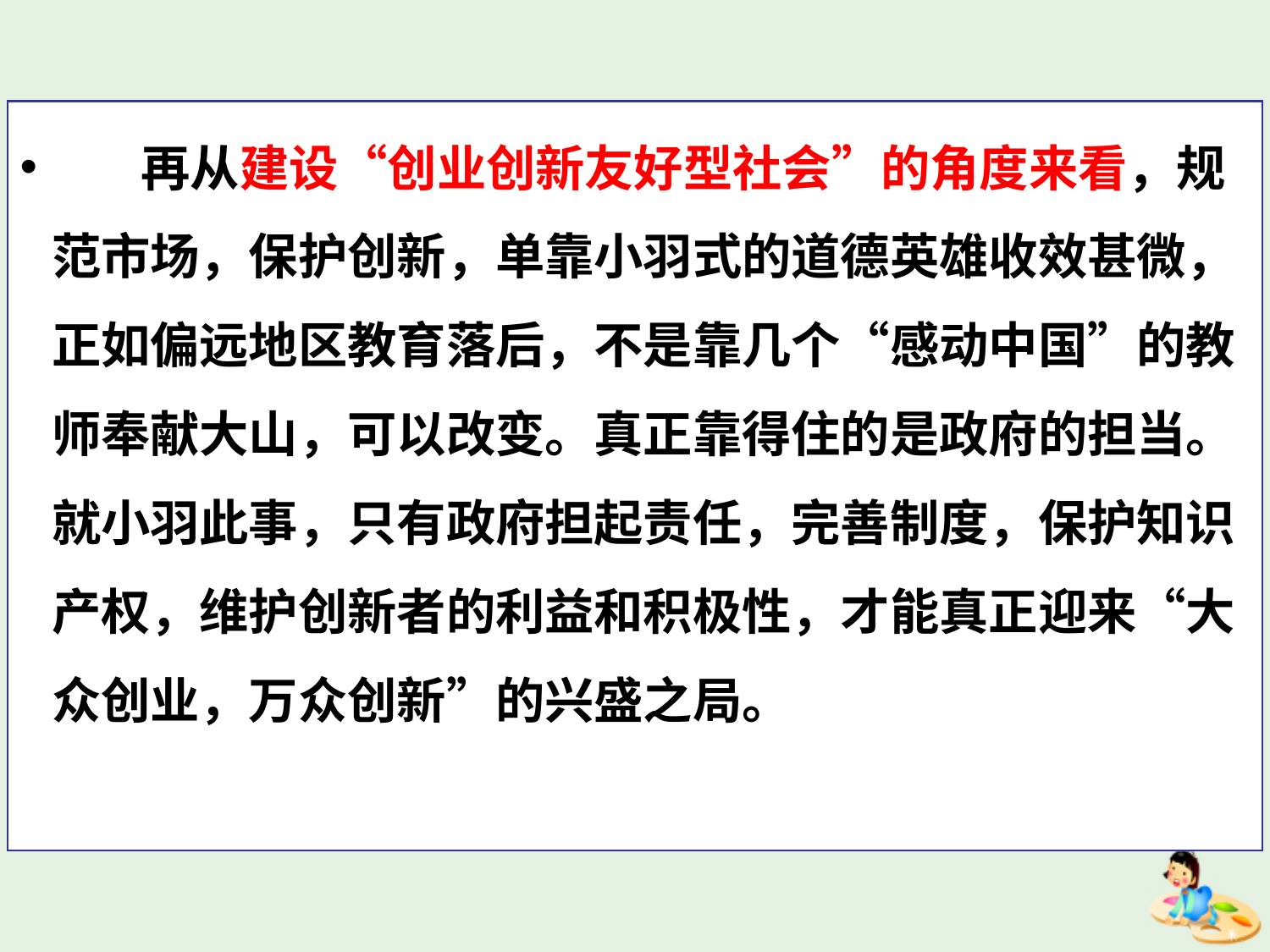

再从建设“创业创新友好型社会”的角度来看，规范市场，保护创新，单靠小羽式的道德英雄收效甚微，正如偏远地区教育落后，不是靠几个“感动中国”的教师奉献大山，可以改变。真正靠得住的是政府的担当。就小羽此事，只有政府担起责任，完善制度，保护知识产权，维护创新者的利益和积极性，才能真正迎来“大众创业，万众创新”的兴盛之局。